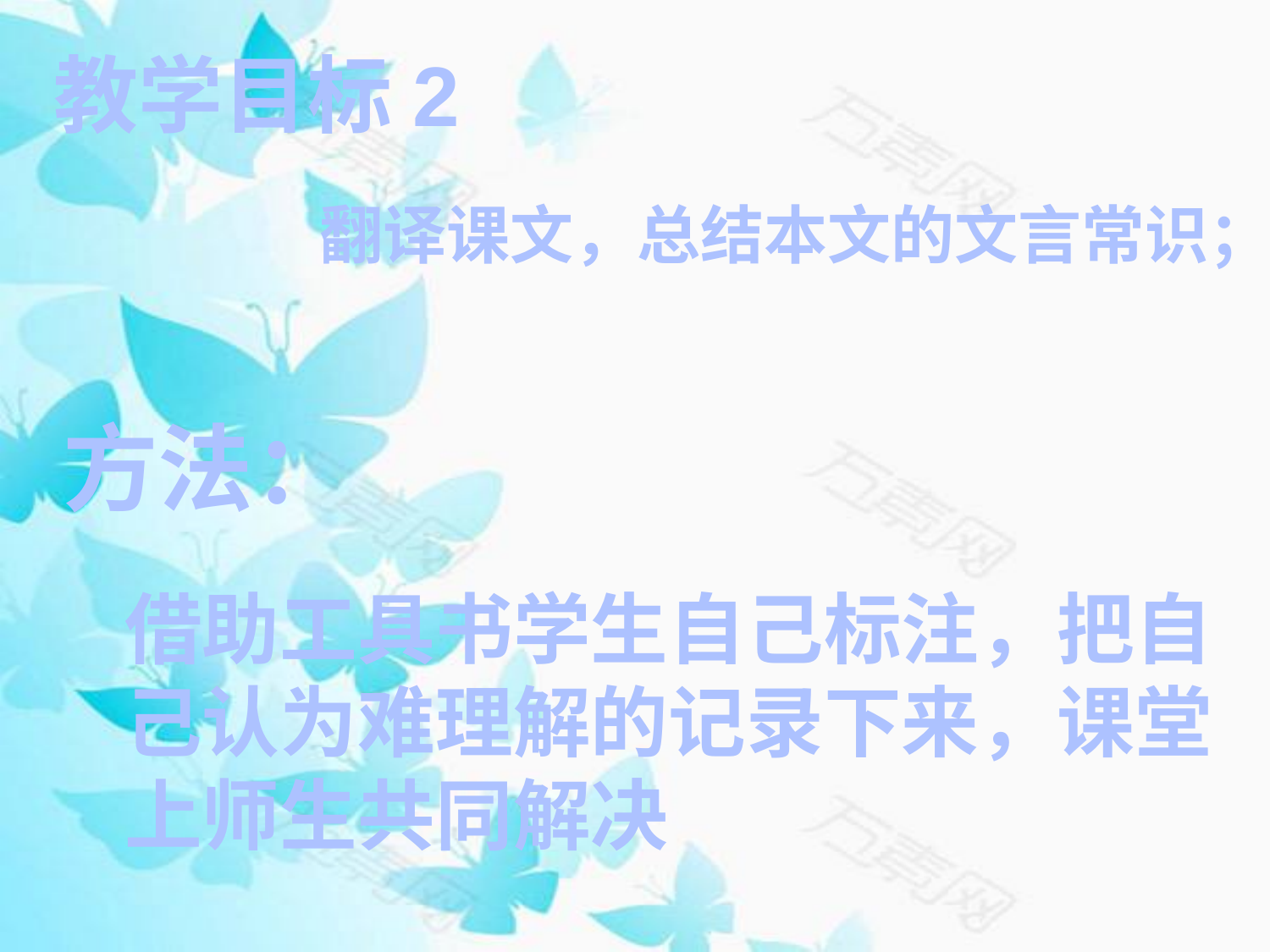

教学目标2
翻译课文，总结本文的文言常识；
方法：
借助工具书学生自己标注，把自己认为难理解的记录下来，课堂上师生共同解决